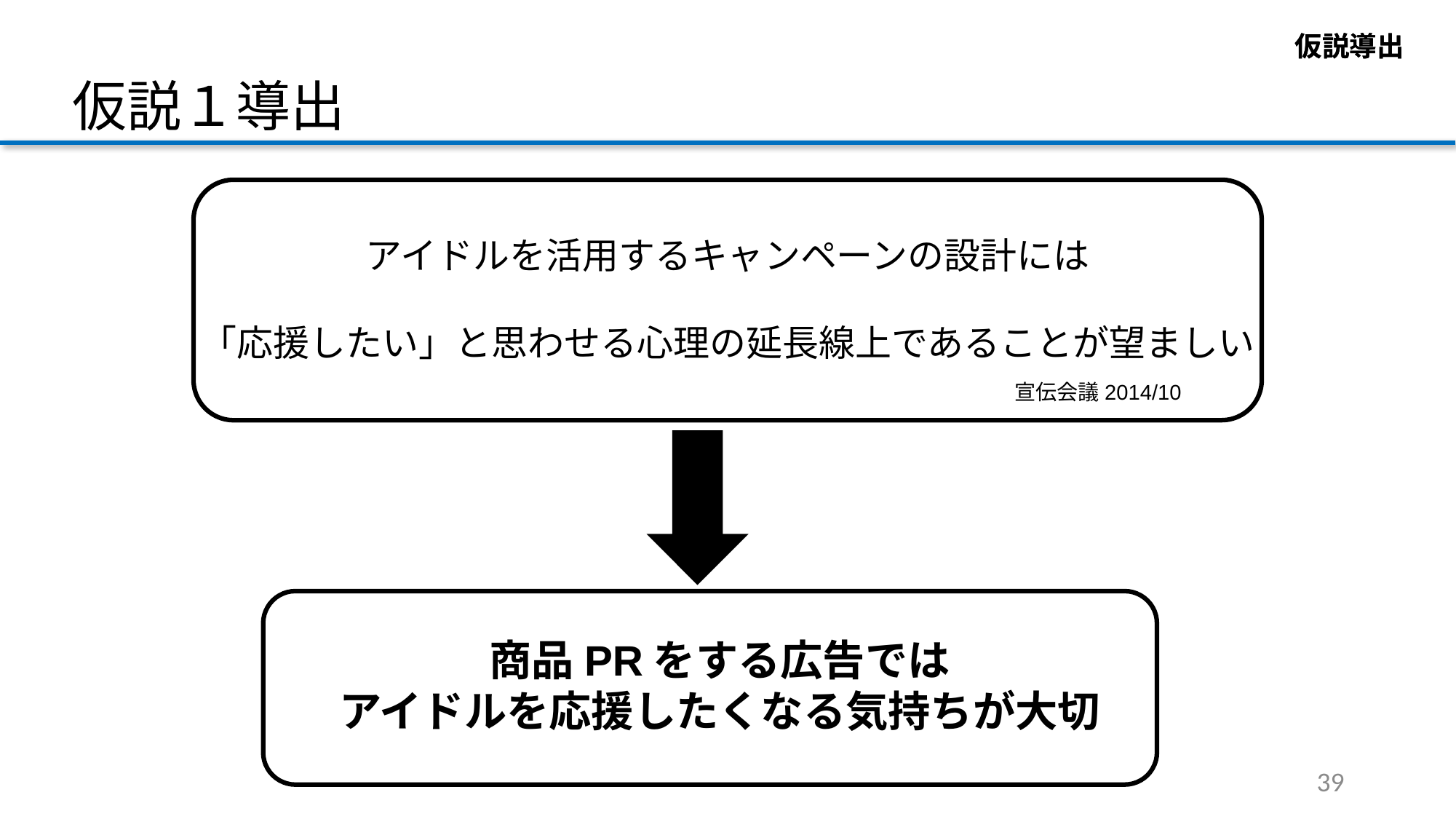

仮説導出
仮説導出
仮説１導出

アイドルを活用するキャンペーンの設計には

「応援したい」と思わせる心理の延長線上であることが望ましい
宣伝会議2014/10

商品PRをする広告では
アイドルを応援したくなる気持ちが大切
39